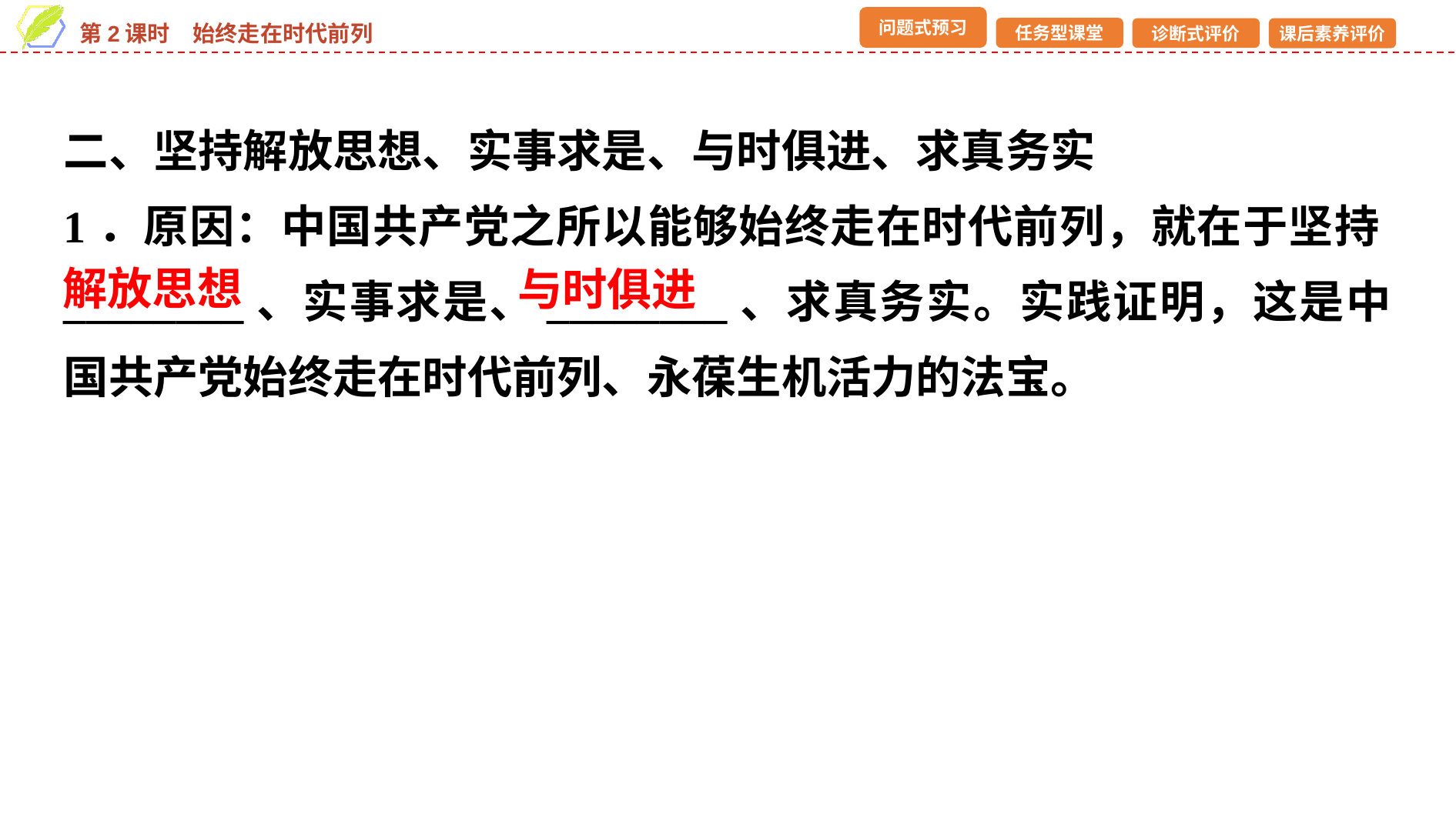

二、坚持解放思想、实事求是、与时俱进、求真务实
1．原因：中国共产党之所以能够始终走在时代前列，就在于坚持________、实事求是、________、求真务实。实践证明，这是中国共产党始终走在时代前列、永葆生机活力的法宝。
解放思想
与时俱进